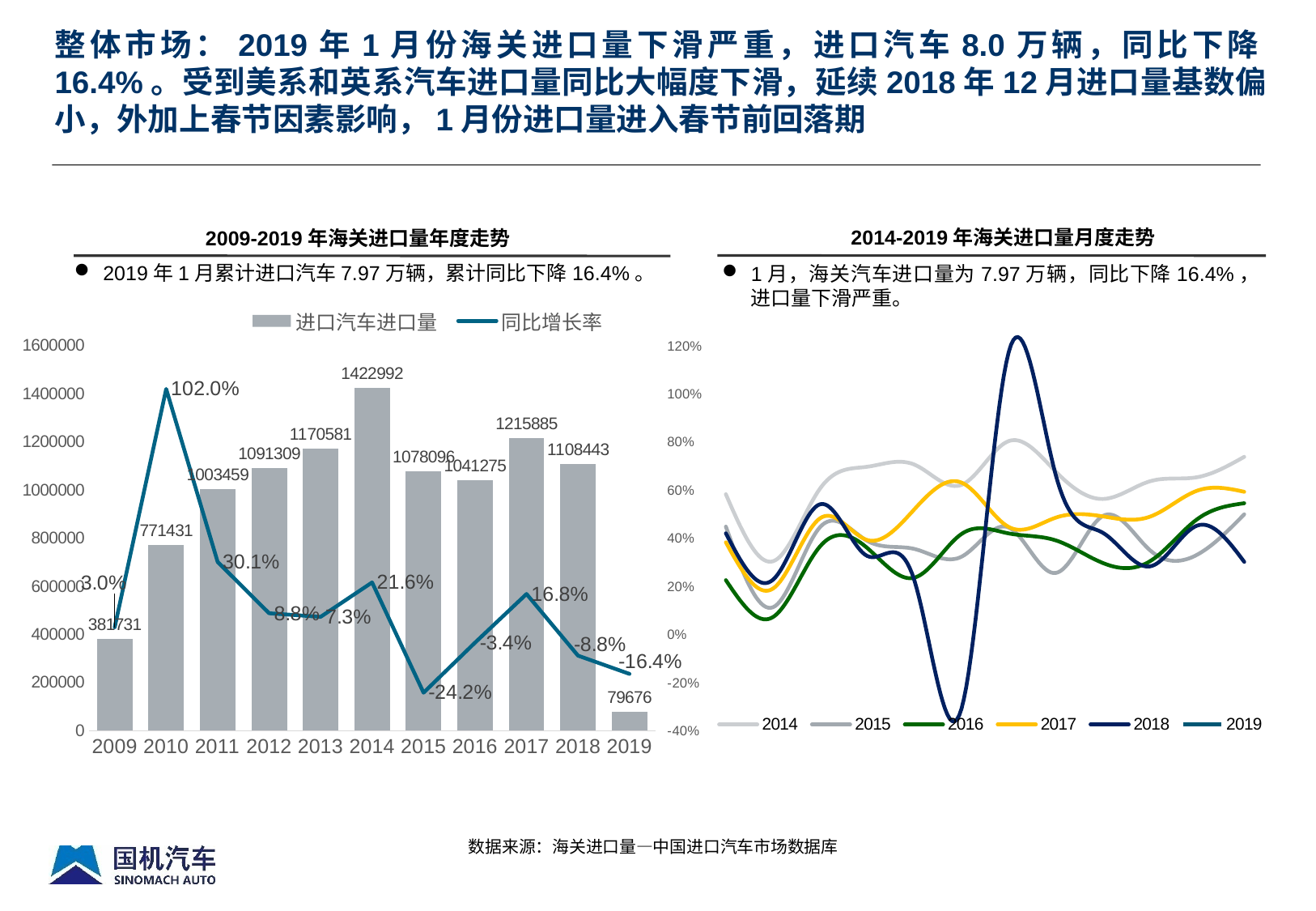

整体市场：2019年1月份海关进口量下滑严重，进口汽车8.0万辆，同比下降16.4%。受到美系和英系汽车进口量同比大幅度下滑，延续2018年12月进口量基数偏小，外加上春节因素影响，1月份进口量进入春节前回落期
2014-2019年海关进口量月度走势
2009-2019年海关进口量年度走势
2019年1月累计进口汽车7.97万辆，累计同比下降16.4%。
1月，海关汽车进口量为7.97万辆，同比下降16.4%，进口量下滑严重。

### Chart

| Category | 2014 | 2015 | 2016 | 2017 | 2018 | 2019 |
|---|---|---|---|---|---|---|
| Jan | 113098.0 | 98334.0 | 73902.0 | 91185.0 | 95300.0 | 79676.0 |
| Feb | 82515.0 | 61532.0 | 57053.0 | 70045.0 | 74095.0 | None |
| Mar | 115758.0 | 98152.0 | 89380.0 | 102177.0 | 108569.0 | None |
| Apr | 125661.0 | 91867.0 | 88606.0 | 92230.0 | 84957.0 | None |
| May | 126651.0 | 88170.0 | 75030.0 | 106263.0 | 73778.0 | None |
| Jun | 117392.0 | 84617.0 | 94998.0 | 118437.0 | 15272.0 | None |
| Jul | 137359.0 | 97961.0 | 95253.0 | 98222.0 | 177756.0 | None |
| Aug | 123466.0 | 77180.0 | 92079.0 | 102440.0 | 121943.0 | None |
| Sep | 110969.0 | 103215.0 | 81723.0 | 103016.0 | 95534.0 | None |
| Oct | 119039.0 | 87580.0 | 82530.0 | 102893.0 | 80184.0 | None |
| Nov | 120891.0 | 85518.0 | 101701.0 | 114739.0 | 98805.0 | None |
| Dec | 130193.0 | 103970.0 | 109020.0 | 114238.0 | 82250.0 | None |

### Chart

| Category | 进口汽车进口量 | 同比增长率 |
|---|---|---|
| 2009 | 381731.0 | 0.03 |
| 2010 | 771431.0 | 1.02 |
| 2011 | 1003459.0 | 0.301 |
| 2012 | 1091309.0 | 0.088 |
| 2013 | 1170581.0 | 0.073 |
| 2014 | 1422992.0 | 0.216 |
| 2015 | 1078096.0 | -0.242 |
| 2016 | 1041275.0 | -0.034 |
| 2017 | 1215885.0 | 0.168 |
| 2018 | 1108443.0 | -0.088 |
| 2019 | 79676.0 | -0.164 |
数据来源：海关进口量—中国进口汽车市场数据库